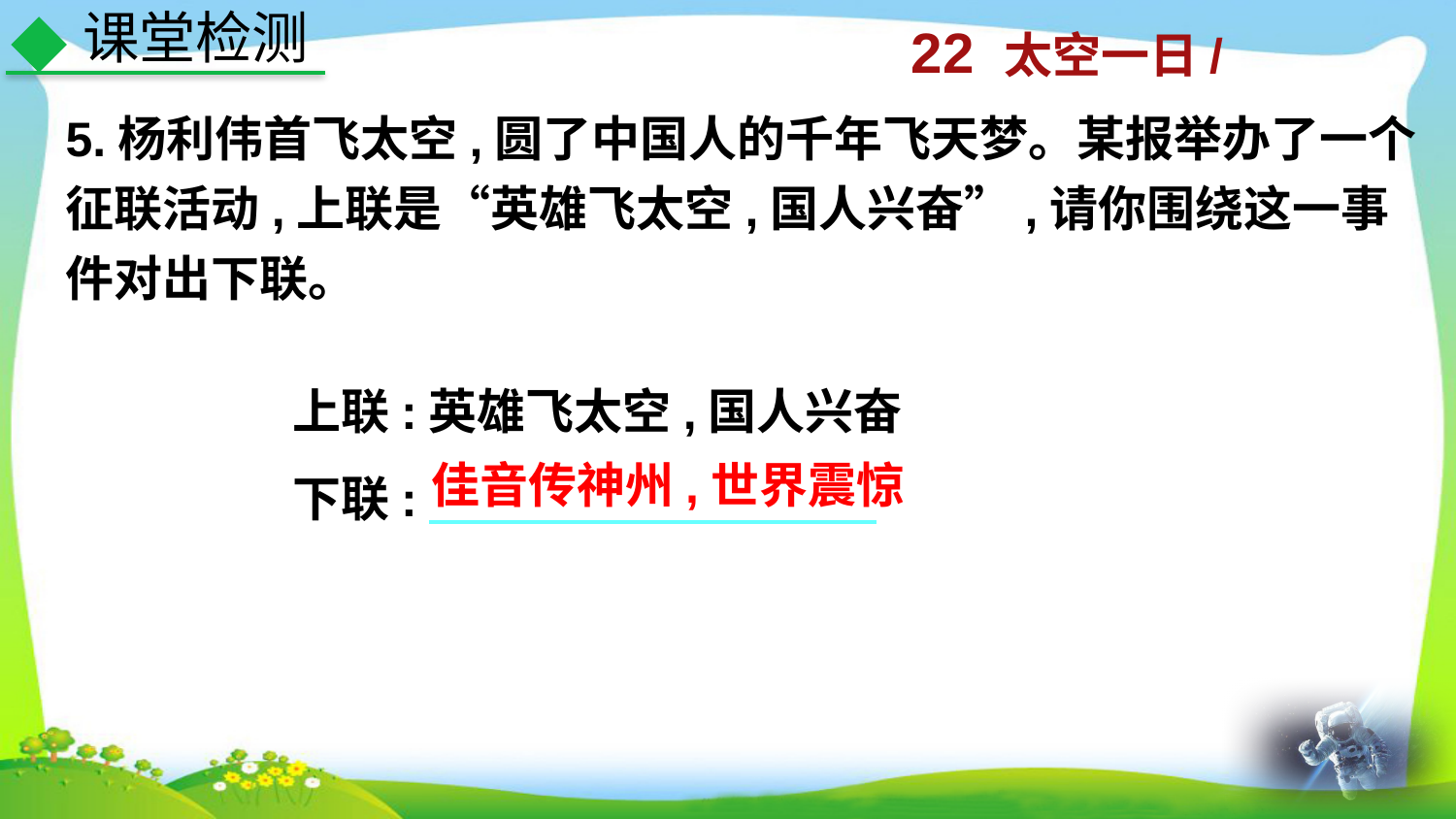

课堂检测

5.杨利伟首飞太空,圆了中国人的千年飞天梦。某报举办了一个征联活动,上联是“英雄飞太空,国人兴奋”,请你围绕这一事件对出下联。
上联:英雄飞太空,国人兴奋
下联:
佳音传神州,世界震惊